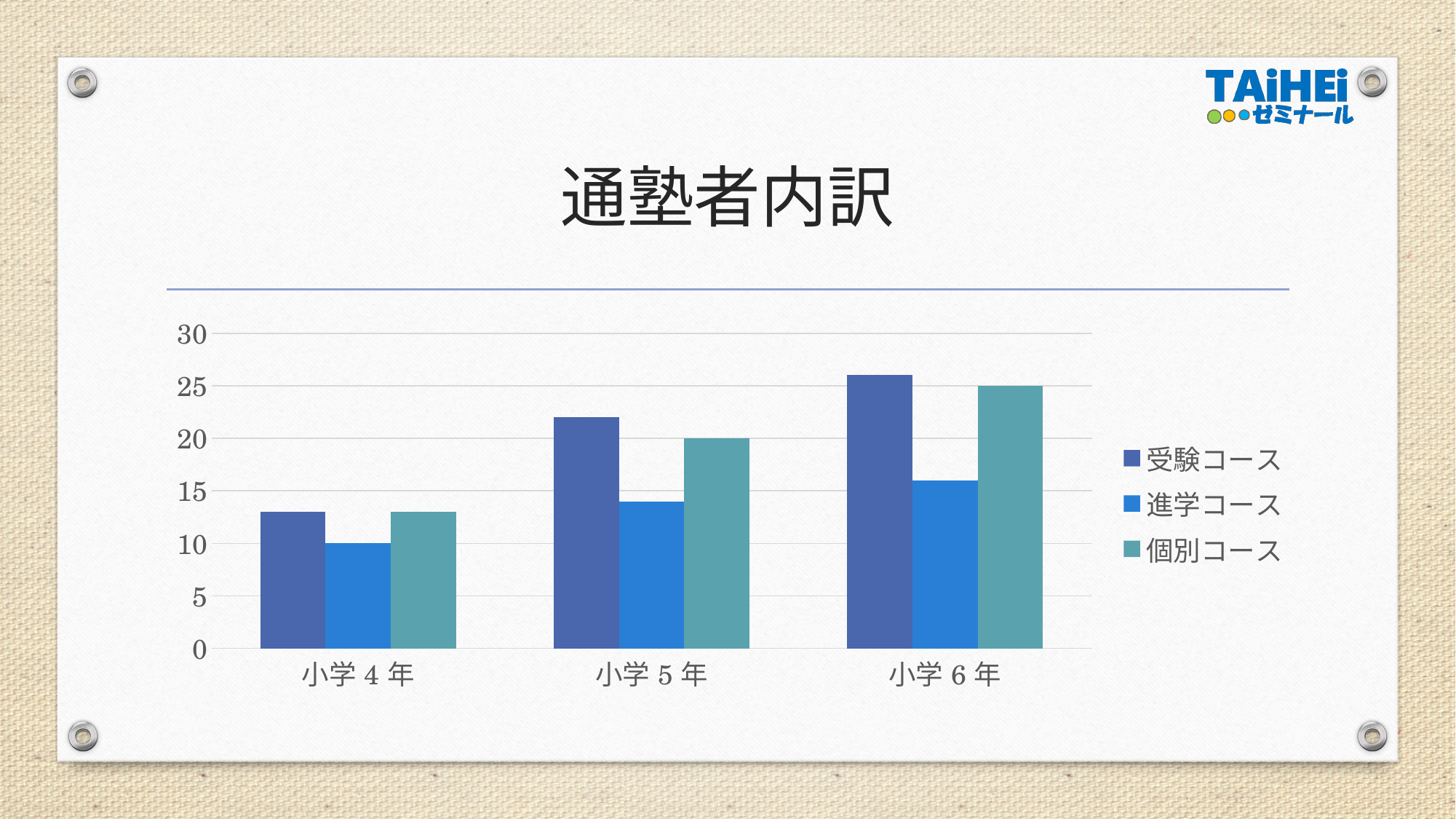

# 通塾者内訳

### Chart

| Category | 受験コース | 進学コース | 個別コース |
|---|---|---|---|
| 小学4年 | 13.0 | 10.0 | 13.0 |
| 小学5年 | 22.0 | 14.0 | 20.0 |
| 小学6年 | 26.0 | 16.0 | 25.0 |